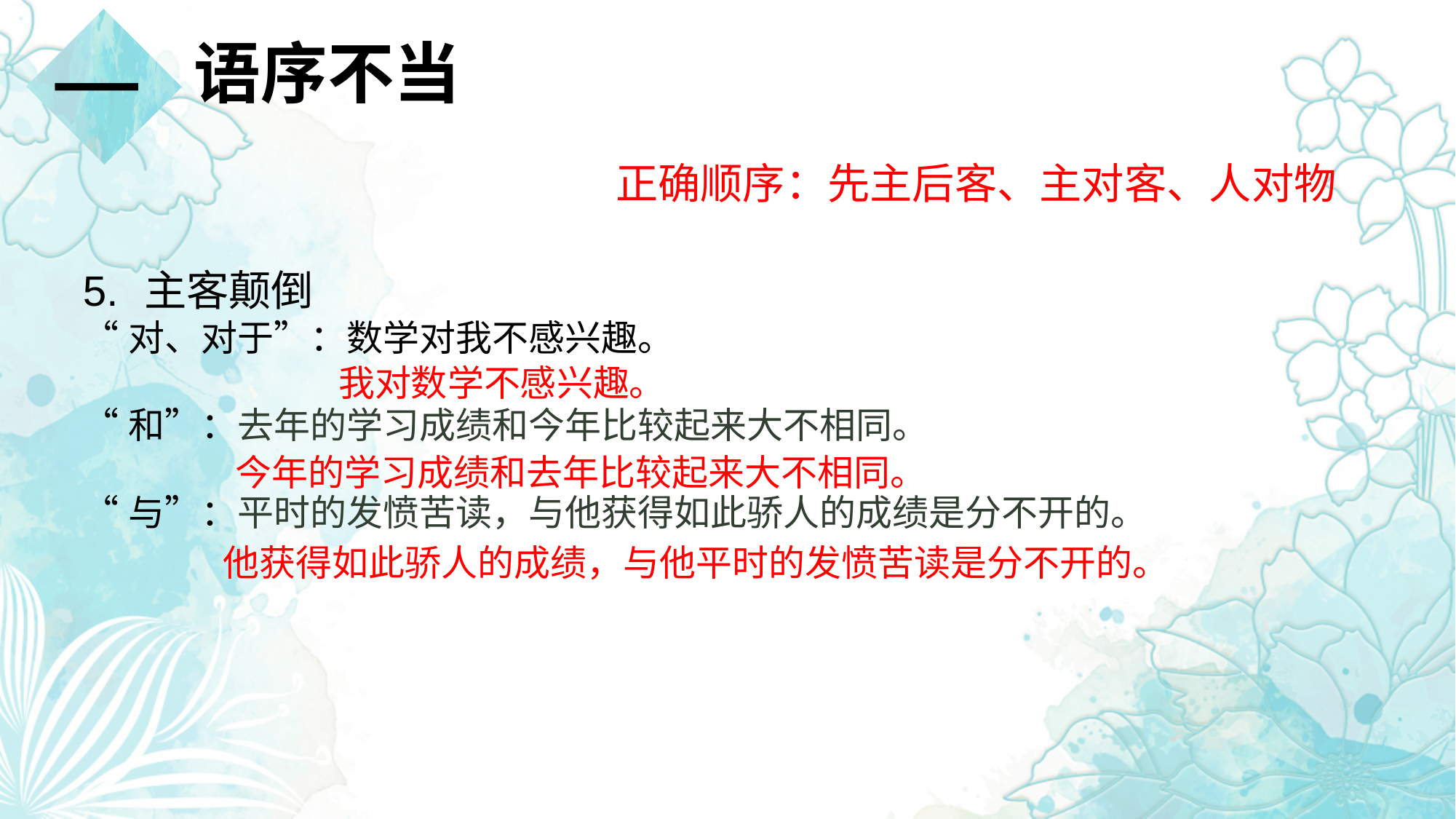

一
语序不当

正确顺序：先主后客、主对客、人对物

主客颠倒
“对、对于”：数学对我不感兴趣。

“和”：去年的学习成绩和今年比较起来大不相同。

“与”：平时的发愤苦读，与他获得如此骄人的成绩是分不开的。

我对数学不感兴趣。
今年的学习成绩和去年比较起来大不相同。
他获得如此骄人的成绩，与他平时的发愤苦读是分不开的。